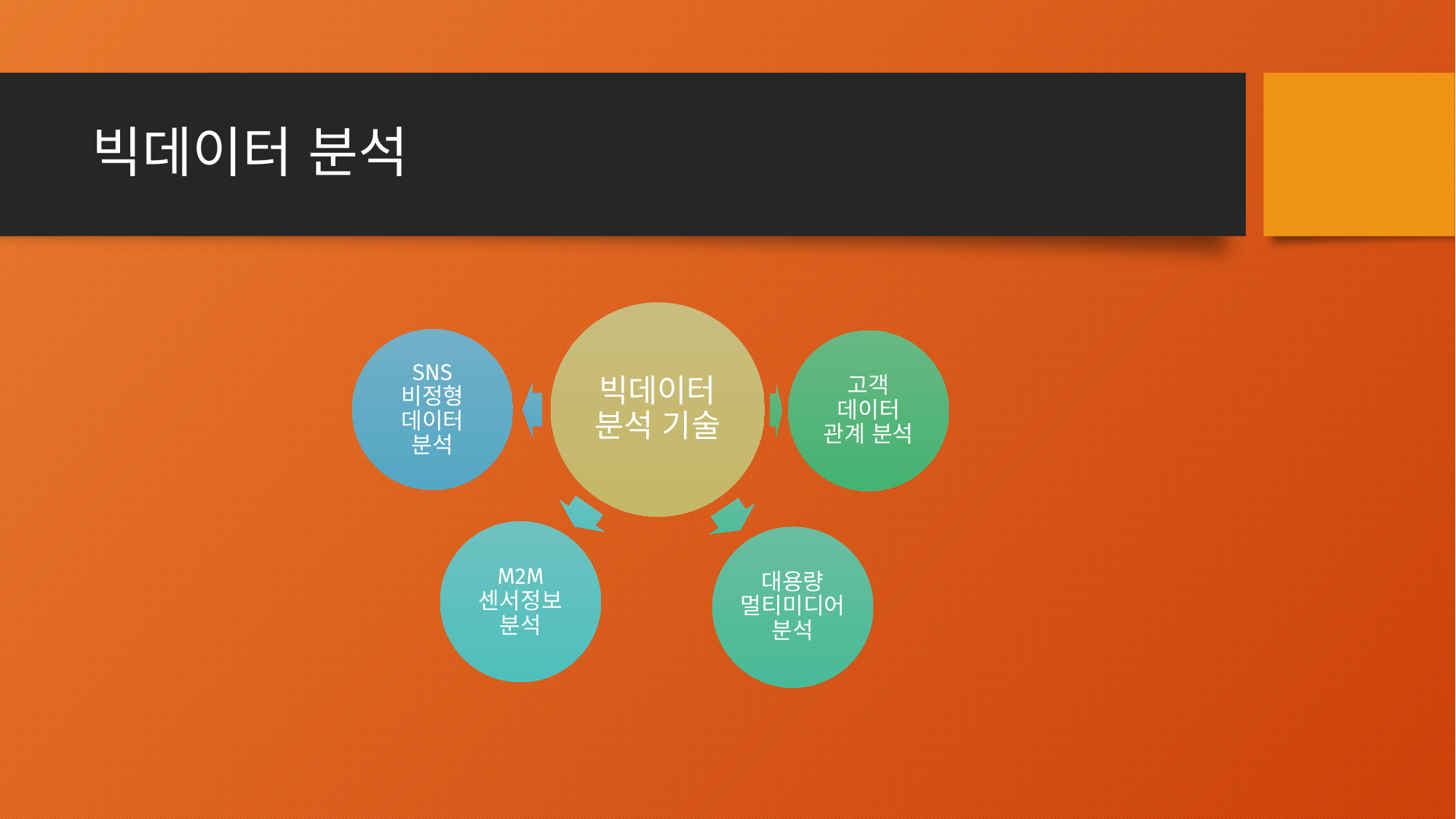

# 빅데이터 분석
빅데이터 분석 기술

고객 데이터 관계 분석

대용량 멀티미디어 분석

M2M 센서정보 분석

SNS 비정형 데이터 분석